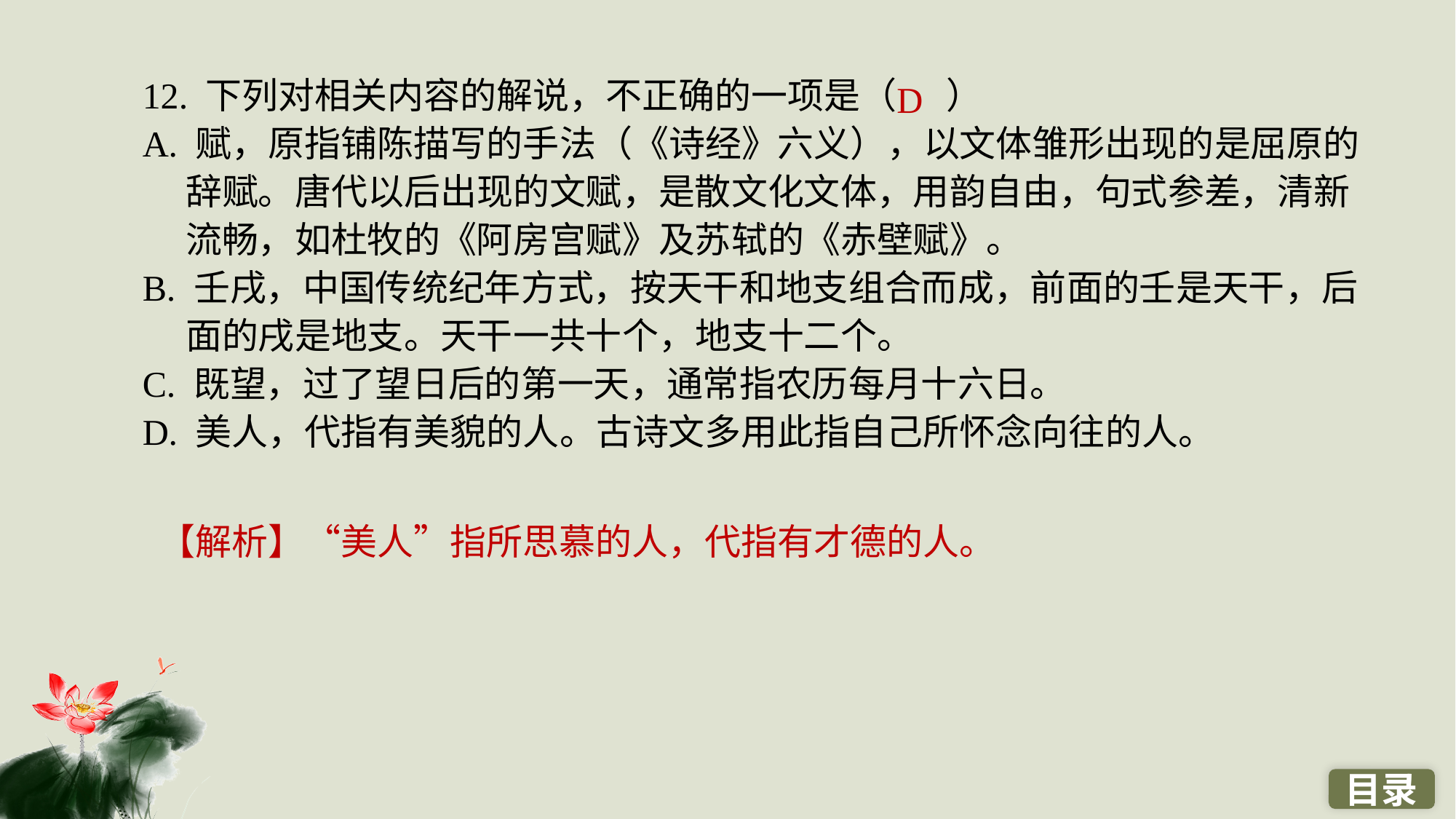

12. 下列对相关内容的解说，不正确的一项是（      ）
A. 赋，原指铺陈描写的手法（《诗经》六义），以文体雏形出现的是屈原的辞赋。唐代以后出现的文赋，是散文化文体，用韵自由，句式参差，清新流畅，如杜牧的《阿房宫赋》及苏轼的《赤壁赋》。
B. 壬戌，中国传统纪年方式，按天干和地支组合而成，前面的壬是天干，后面的戌是地支。天干一共十个，地支十二个。
C. 既望，过了望日后的第一天，通常指农历每月十六日。
D. 美人，代指有美貌的人。古诗文多用此指自己所怀念向往的人。
D
【解析】“美人”指所思慕的人，代指有才德的人。